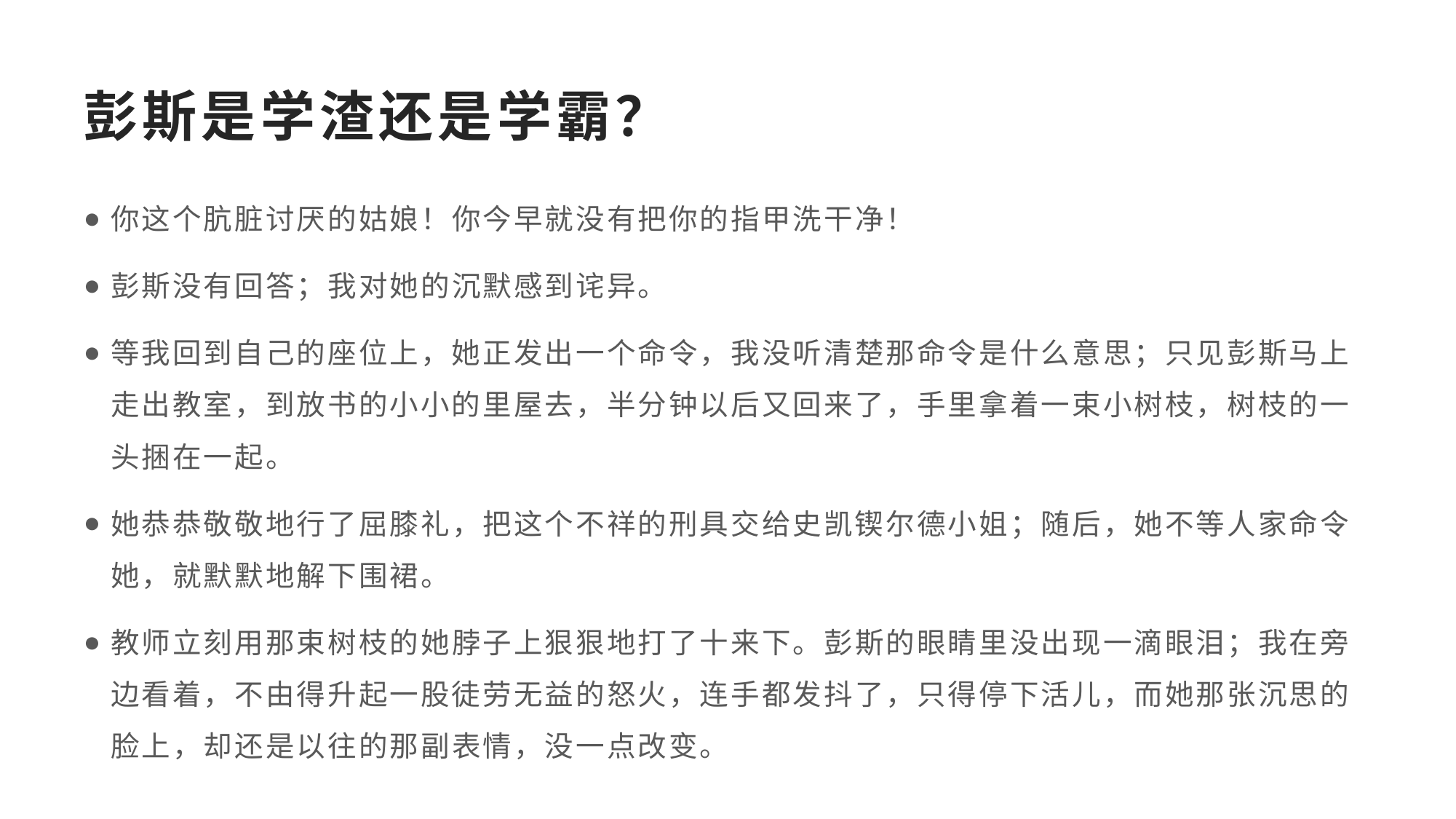

# 彭斯是学渣还是学霸？
你这个肮脏讨厌的姑娘！你今早就没有把你的指甲洗干净！
彭斯没有回答；我对她的沉默感到诧异。
等我回到自己的座位上，她正发出一个命令，我没听清楚那命令是什么意思；只见彭斯马上走出教室，到放书的小小的里屋去，半分钟以后又回来了，手里拿着一束小树枝，树枝的一头捆在一起。
她恭恭敬敬地行了屈膝礼，把这个不祥的刑具交给史凯锲尔德小姐；随后，她不等人家命令她，就默默地解下围裙。
教师立刻用那束树枝的她脖子上狠狠地打了十来下。彭斯的眼睛里没出现一滴眼泪；我在旁边看着，不由得升起一股徒劳无益的怒火，连手都发抖了，只得停下活儿，而她那张沉思的脸上，却还是以往的那副表情，没一点改变。